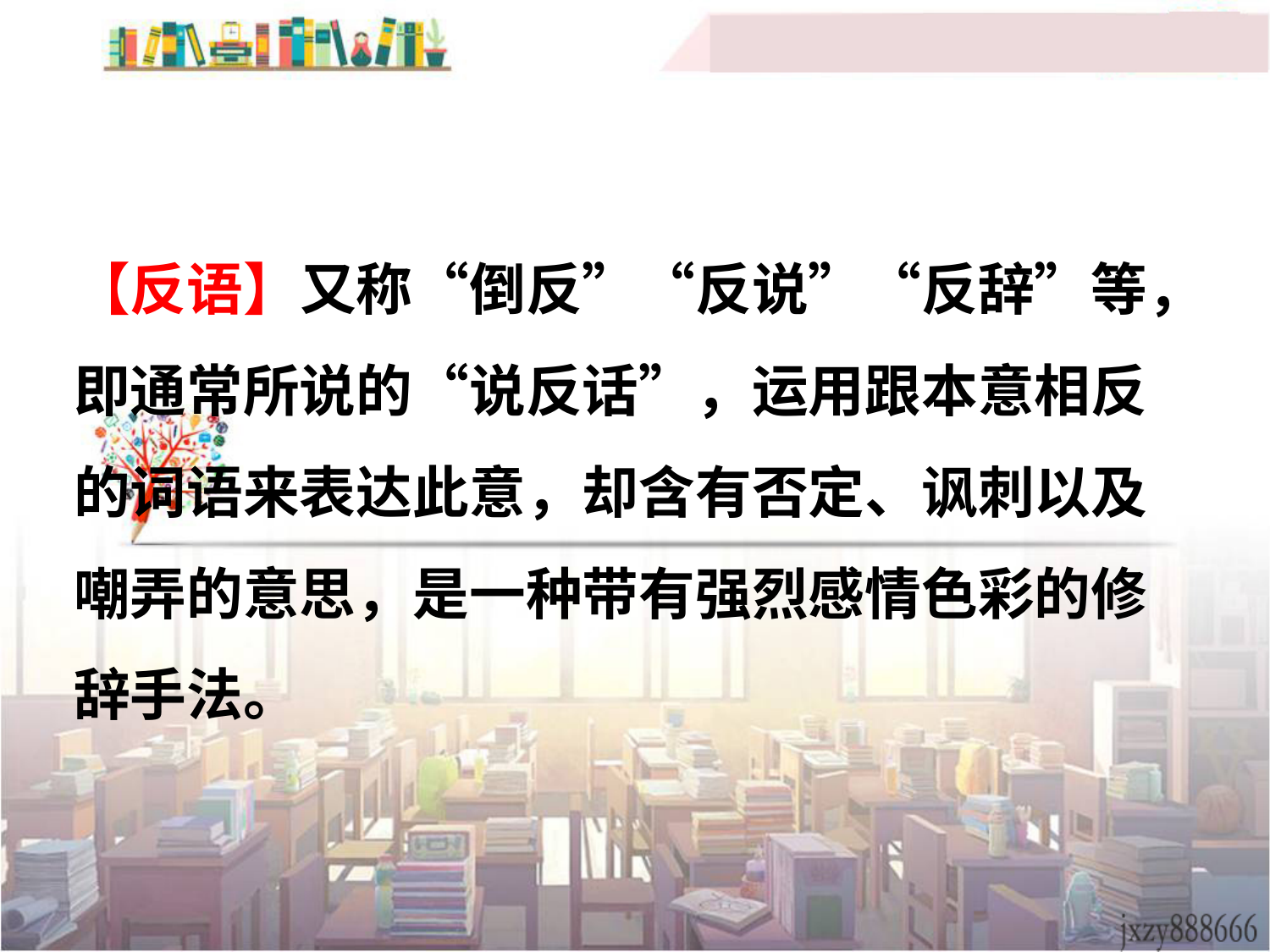

【反语】又称“倒反”“反说”“反辞”等，即通常所说的“说反话”，运用跟本意相反的词语来表达此意，却含有否定、讽刺以及嘲弄的意思，是一种带有强烈感情色彩的修辞手法。